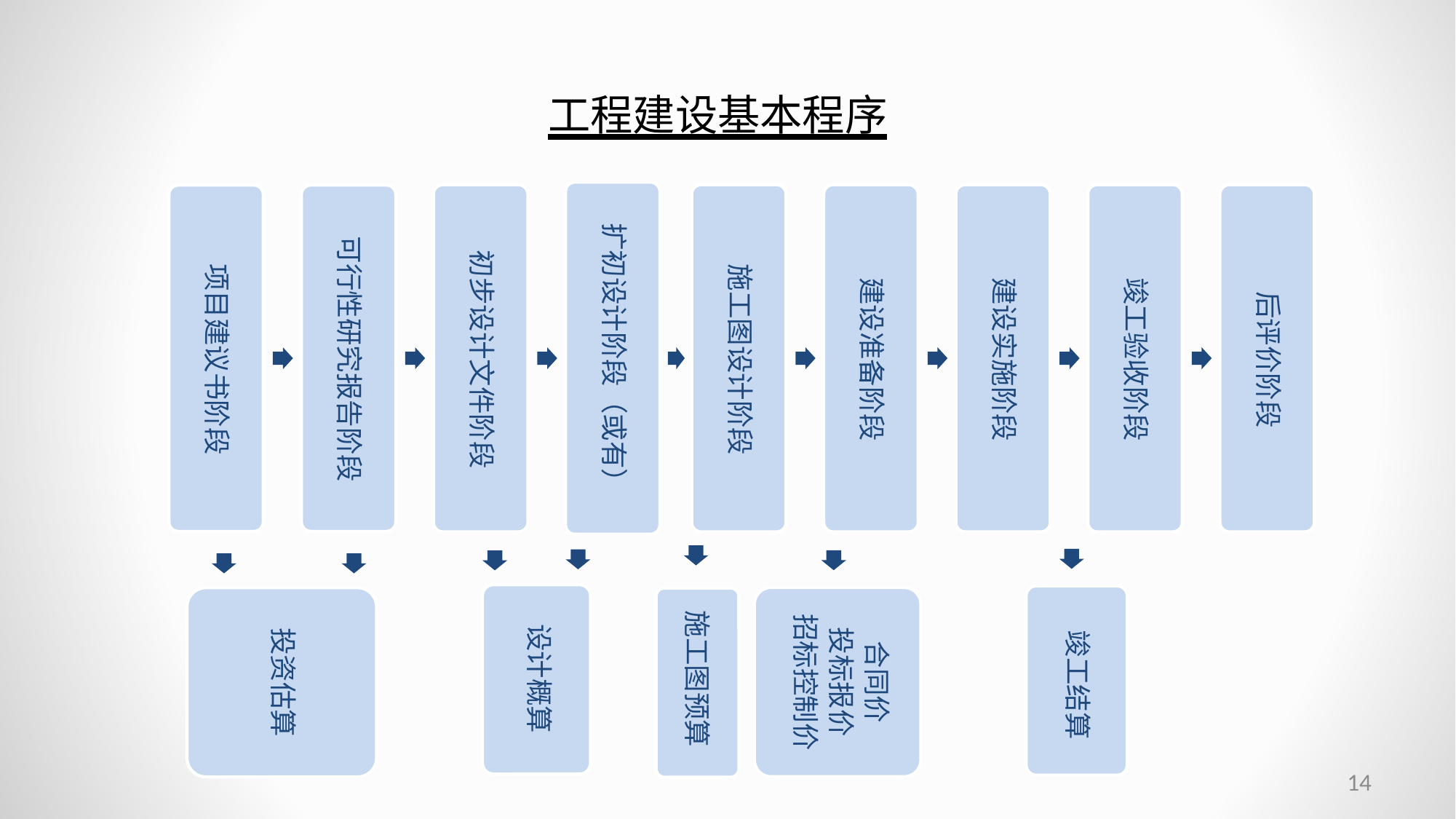

项目建议书阶段

可行性研究报告阶段

初步设计文件阶段

扩初设计阶段（或有）

施工图设计阶段

建设准备阶段

建设实施阶段

竣工验收阶段

后评价阶段

设计概算
施工图预算

竣工结算

合同价
投标报价
招标控制价

投资估算
工程建设基本程序
14